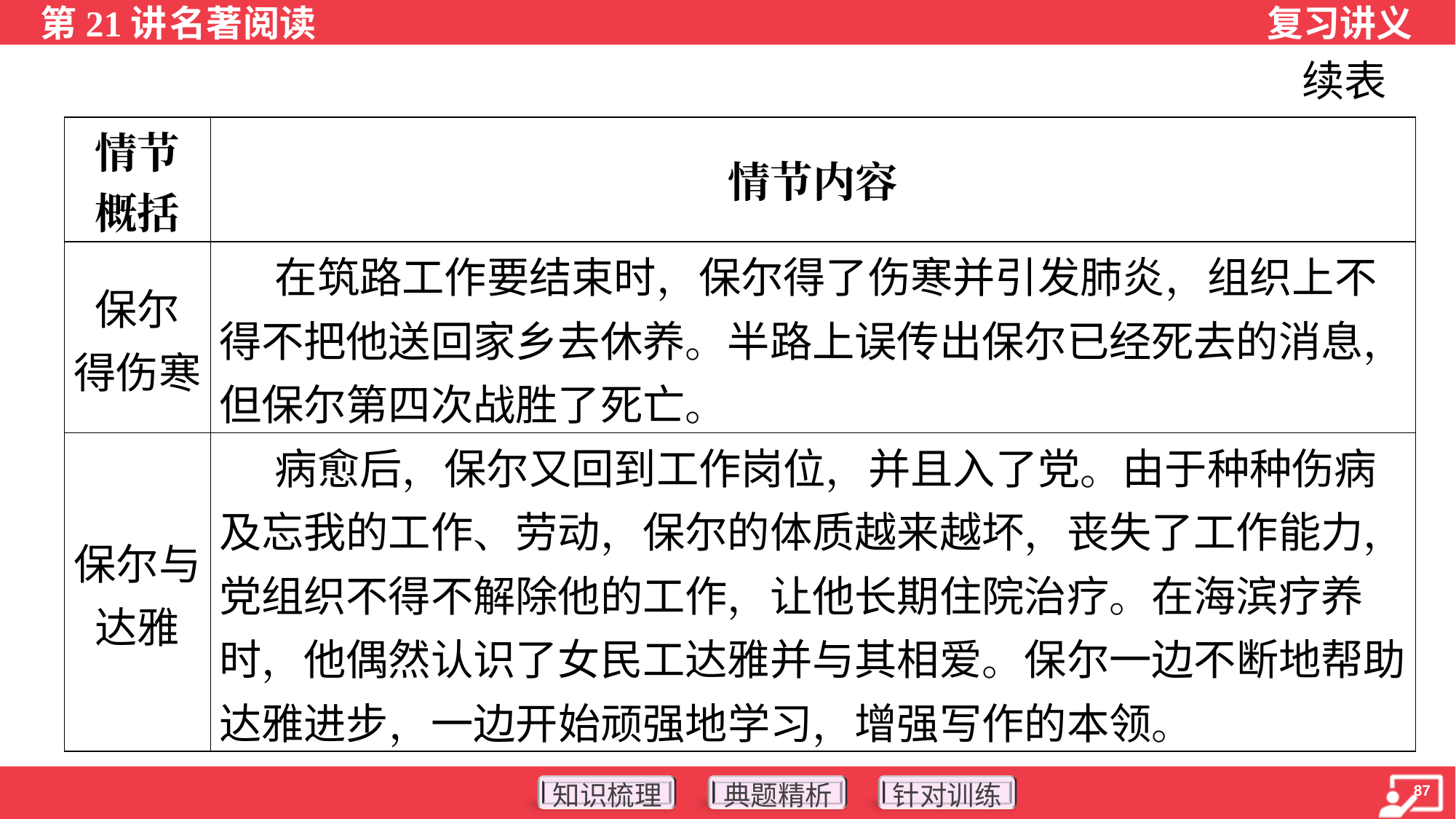

续表
| 情节 概括 | 情节内容 |
| --- | --- |
| 保尔 得伤寒 | 在筑路工作要结束时，保尔得了伤寒并引发肺炎，组织上不得不把他送回家乡去休养。半路上误传出保尔已经死去的消息，但保尔第四次战胜了死亡。 |
| 保尔与达雅 | 病愈后，保尔又回到工作岗位，并且入了党。由于种种伤病及忘我的工作、劳动，保尔的体质越来越坏，丧失了工作能力，党组织不得不解除他的工作，让他长期住院治疗。在海滨疗养时，他偶然认识了女民工达雅并与其相爱。保尔一边不断地帮助达雅进步，一边开始顽强地学习，增强写作的本领。 |